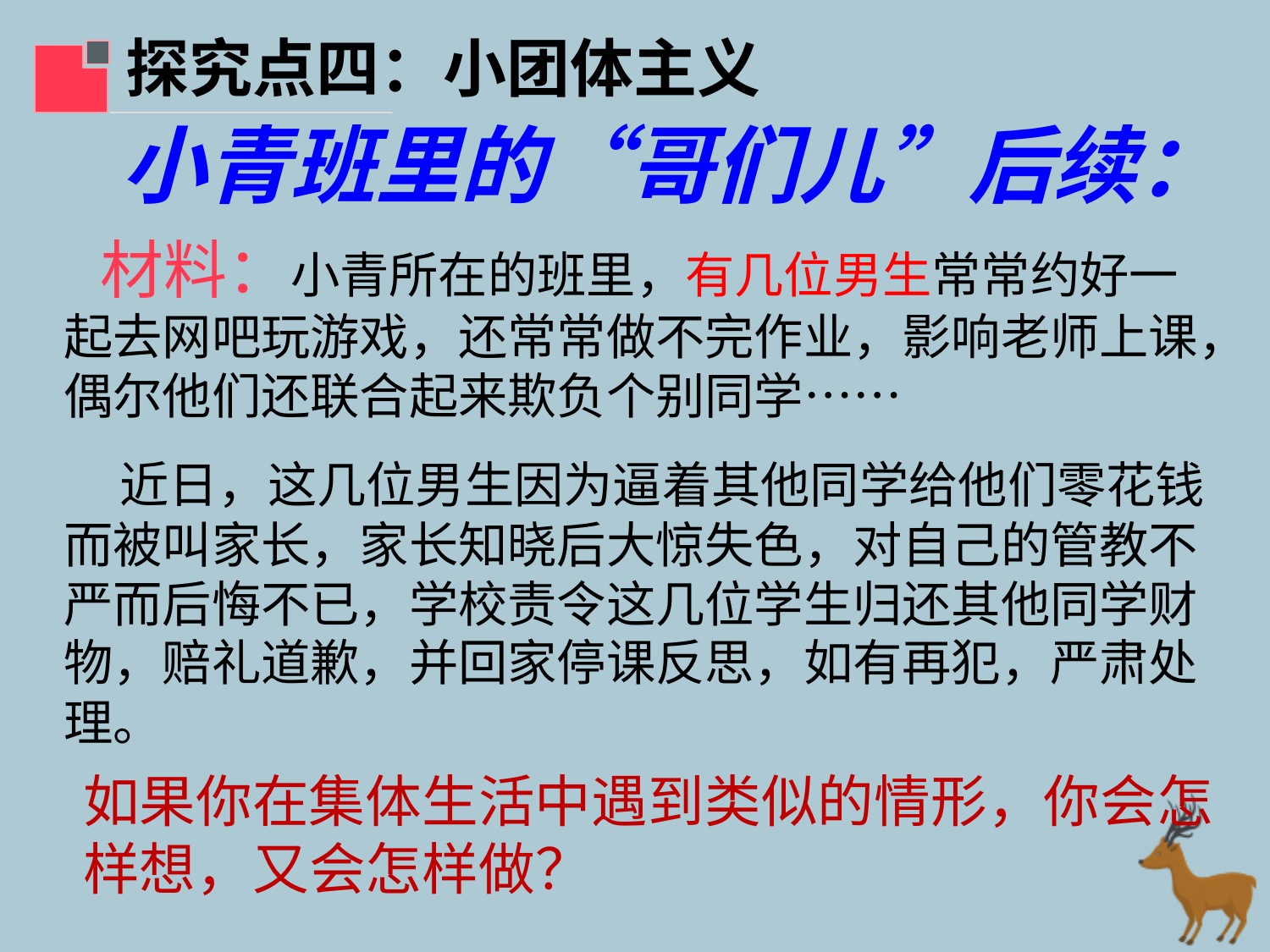

探究点四：小团体主义

小青班里的“哥们儿”后续：
    材料：小青所在的班里，有几位男生常常约好一起去网吧玩游戏，还常常做不完作业，影响老师上课，偶尔他们还联合起来欺负个别同学……
    近日，这几位男生因为逼着其他同学给他们零花钱而被叫家长，家长知晓后大惊失色，对自己的管教不严而后悔不已，学校责令这几位学生归还其他同学财物，赔礼道歉，并回家停课反思，如有再犯，严肃处理。
如果你在集体生活中遇到类似的情形，你会怎样想，又会怎样做？